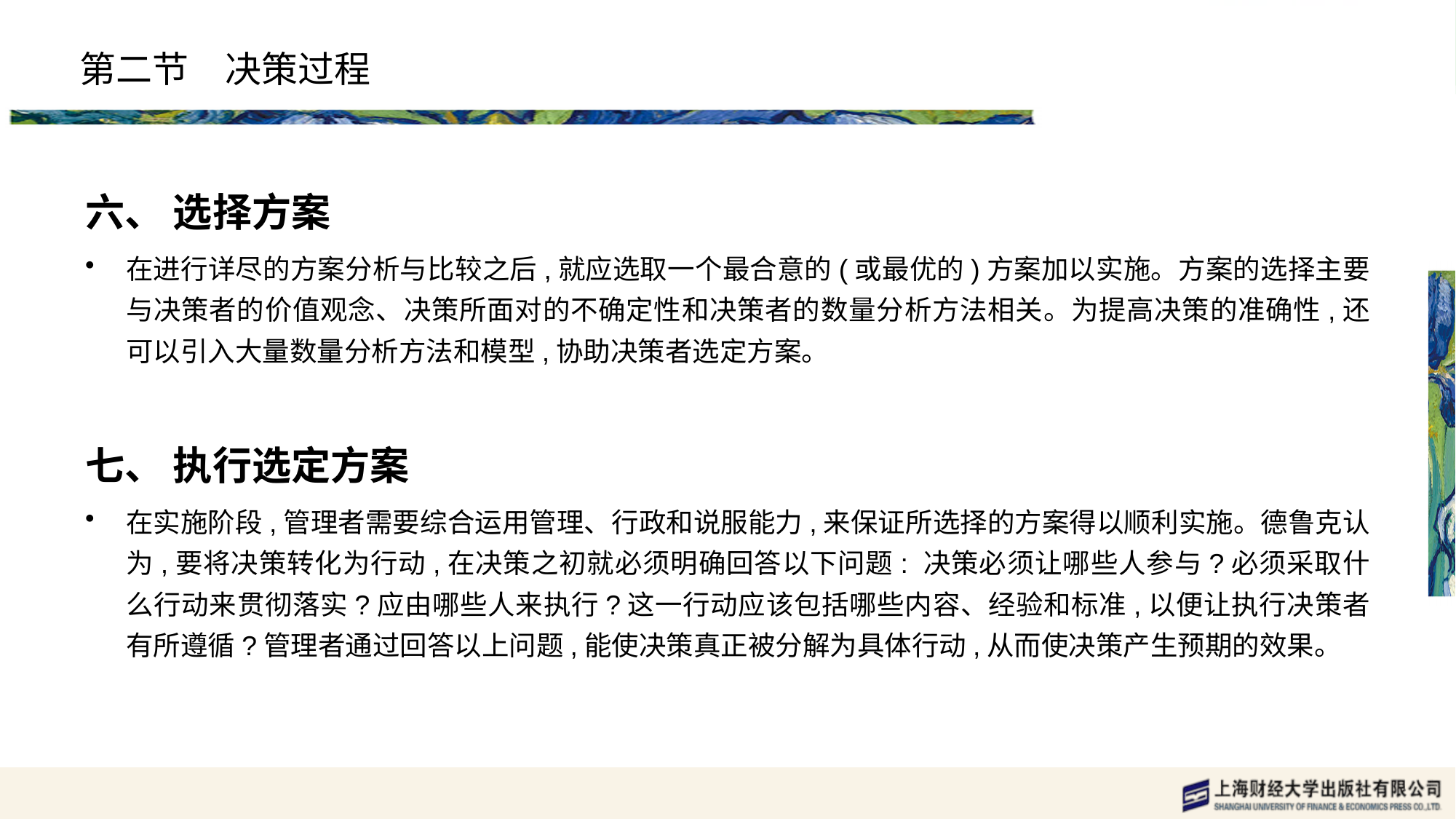

# 第二节　决策过程
六、 选择方案
在进行详尽的方案分析与比较之后,就应选取一个最合意的(或最优的)方案加以实施。方案的选择主要与决策者的价值观念、决策所面对的不确定性和决策者的数量分析方法相关。为提高决策的准确性,还可以引入大量数量分析方法和模型,协助决策者选定方案。

七、 执行选定方案
在实施阶段,管理者需要综合运用管理、行政和说服能力,来保证所选择的方案得以顺利实施。德鲁克认为,要将决策转化为行动,在决策之初就必须明确回答以下问题: 决策必须让哪些人参与?必须采取什么行动来贯彻落实?应由哪些人来执行?这一行动应该包括哪些内容、经验和标准,以便让执行决策者有所遵循?管理者通过回答以上问题,能使决策真正被分解为具体行动,从而使决策产生预期的效果。